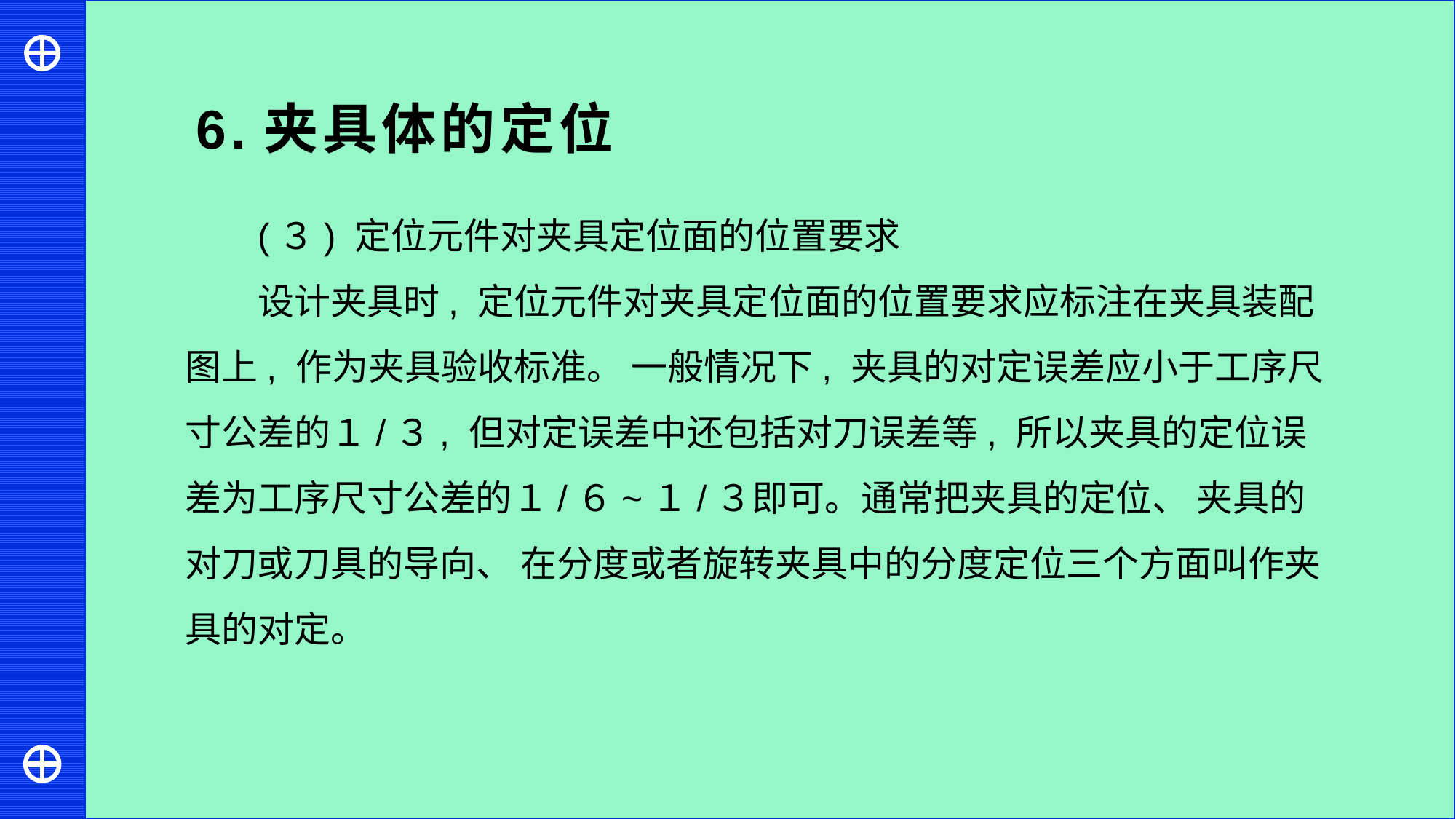

6.夹具体的定位
(３) 定位元件对夹具定位面的位置要求
设计夹具时, 定位元件对夹具定位面的位置要求应标注在夹具装配图上, 作为夹具验收标准。 一般情况下, 夹具的对定误差应小于工序尺寸公差的１/３, 但对定误差中还包括对刀误差等, 所以夹具的定位误差为工序尺寸公差的１/６~１/３即可。通常把夹具的定位、 夹具的对刀或刀具的导向、 在分度或者旋转夹具中的分度定位三个方面叫作夹具的对定。